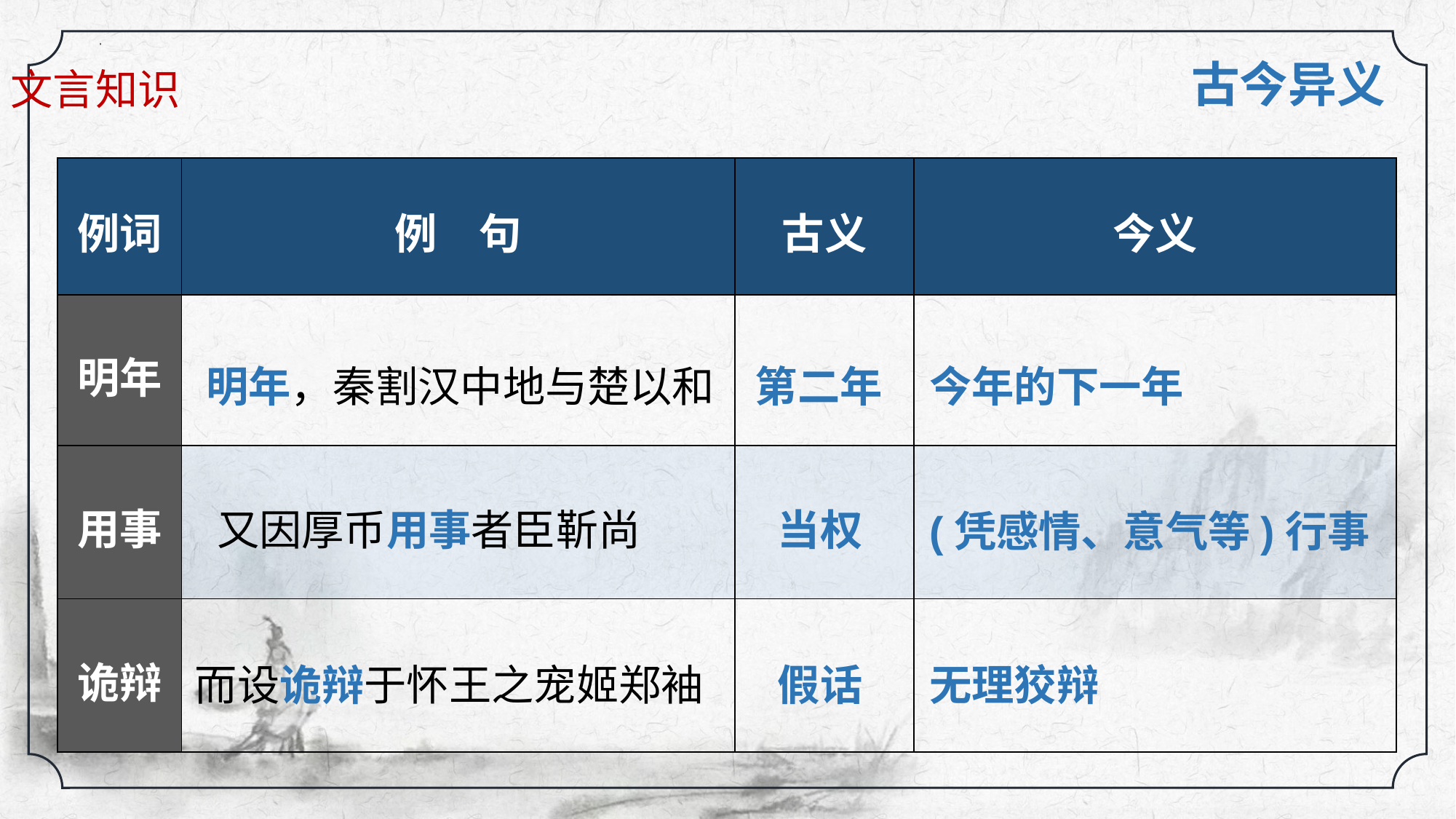

文言知识
古今异义
| 例词 | 例　句 | 古义 | 今义 |
| --- | --- | --- | --- |
| 明年 |  |  |  |
| 用事 |  |  |  |
| 诡辩 |  |  |  |
第二年
今年的下一年
明年，秦割汉中地与楚以和
又因厚币用事者臣靳尚
当权
(凭感情、意气等)行事
而设诡辩于怀王之宠姬郑袖
假话
无理狡辩